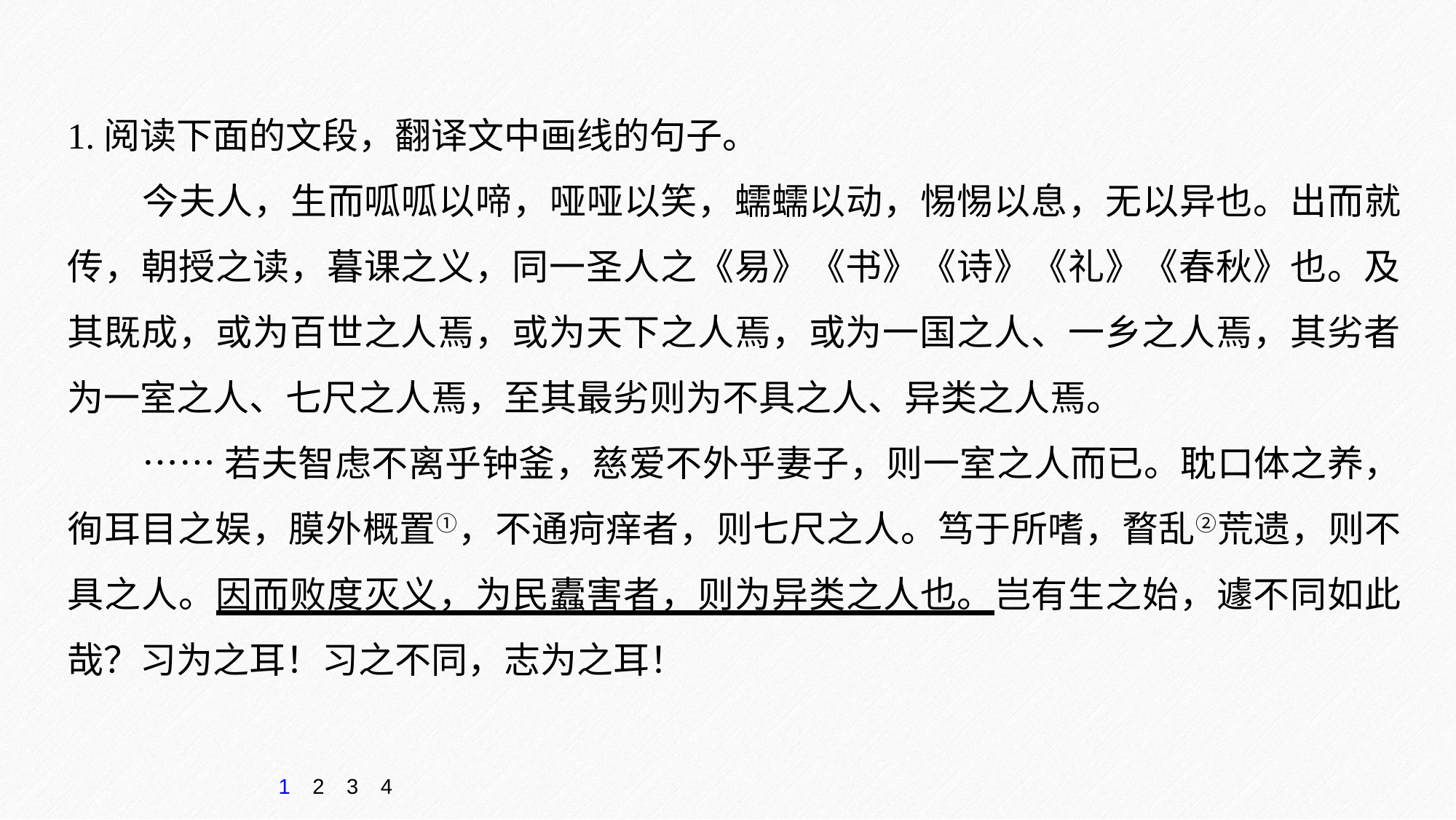

1.阅读下面的文段，翻译文中画线的句子。
今夫人，生而呱呱以啼，哑哑以笑，蠕蠕以动，惕惕以息，无以异也。出而就传，朝授之读，暮课之义，同一圣人之《易》《书》《诗》《礼》《春秋》也。及其既成，或为百世之人焉，或为天下之人焉，或为一国之人、一乡之人焉，其劣者为一室之人、七尺之人焉，至其最劣则为不具之人、异类之人焉。
……若夫智虑不离乎钟釜，慈爱不外乎妻子，则一室之人而已。耽口体之养，徇耳目之娱，膜外概置①，不通疴痒者，则七尺之人。笃于所嗜，瞀乱②荒遗，则不具之人。因而败度灭义，为民蠹害者，则为异类之人也。岂有生之始，遽不同如此哉？习为之耳！习之不同，志为之耳！
1
2
3
4